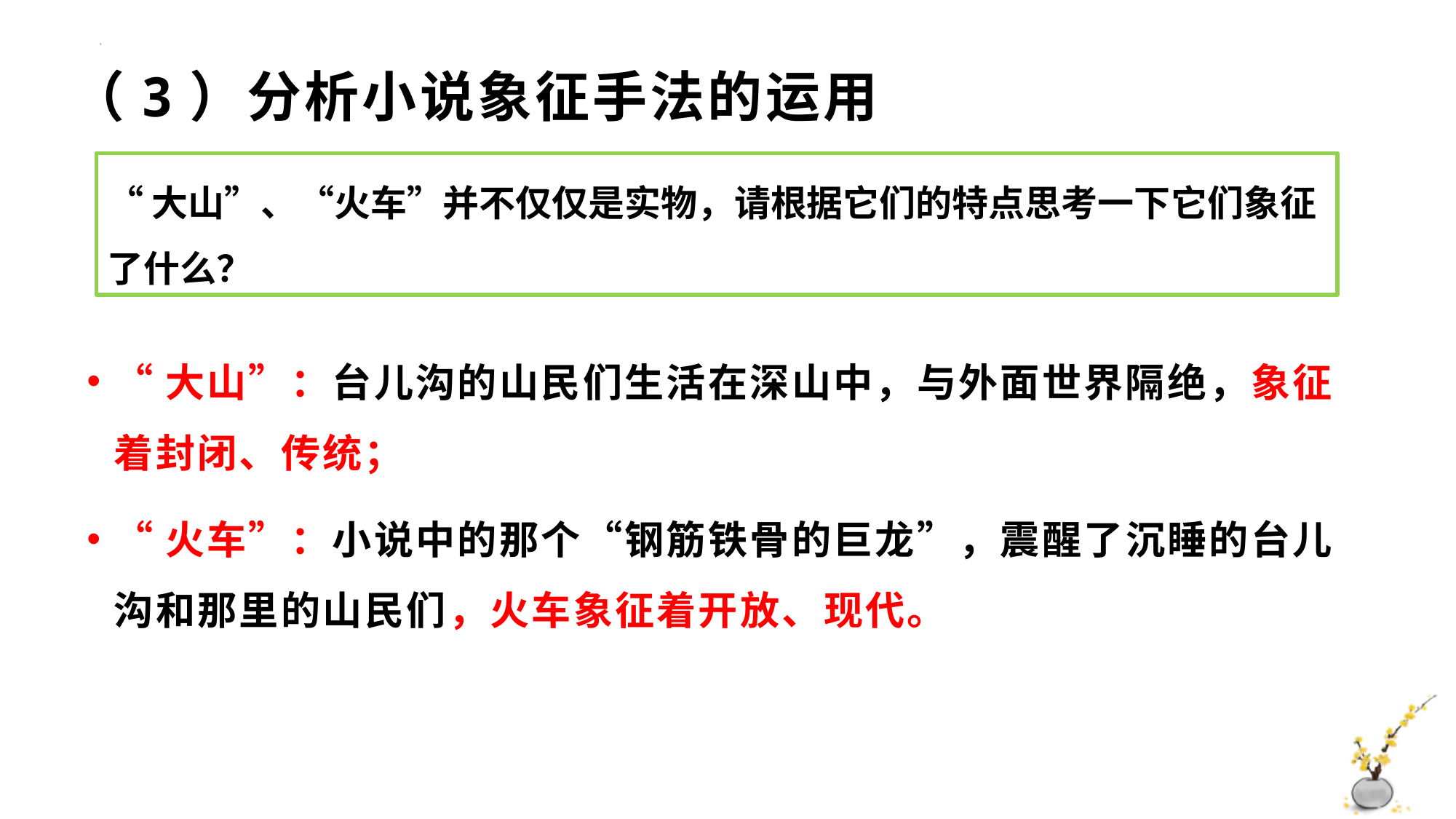

# （3）分析小说象征手法的运用
“大山”、“火车”并不仅仅是实物，请根据它们的特点思考一下它们象征了什么？
“大山”：台儿沟的山民们生活在深山中，与外面世界隔绝，象征着封闭、传统；
“火车”：小说中的那个“钢筋铁骨的巨龙”，震醒了沉睡的台儿沟和那里的山民们，火车象征着开放、现代。